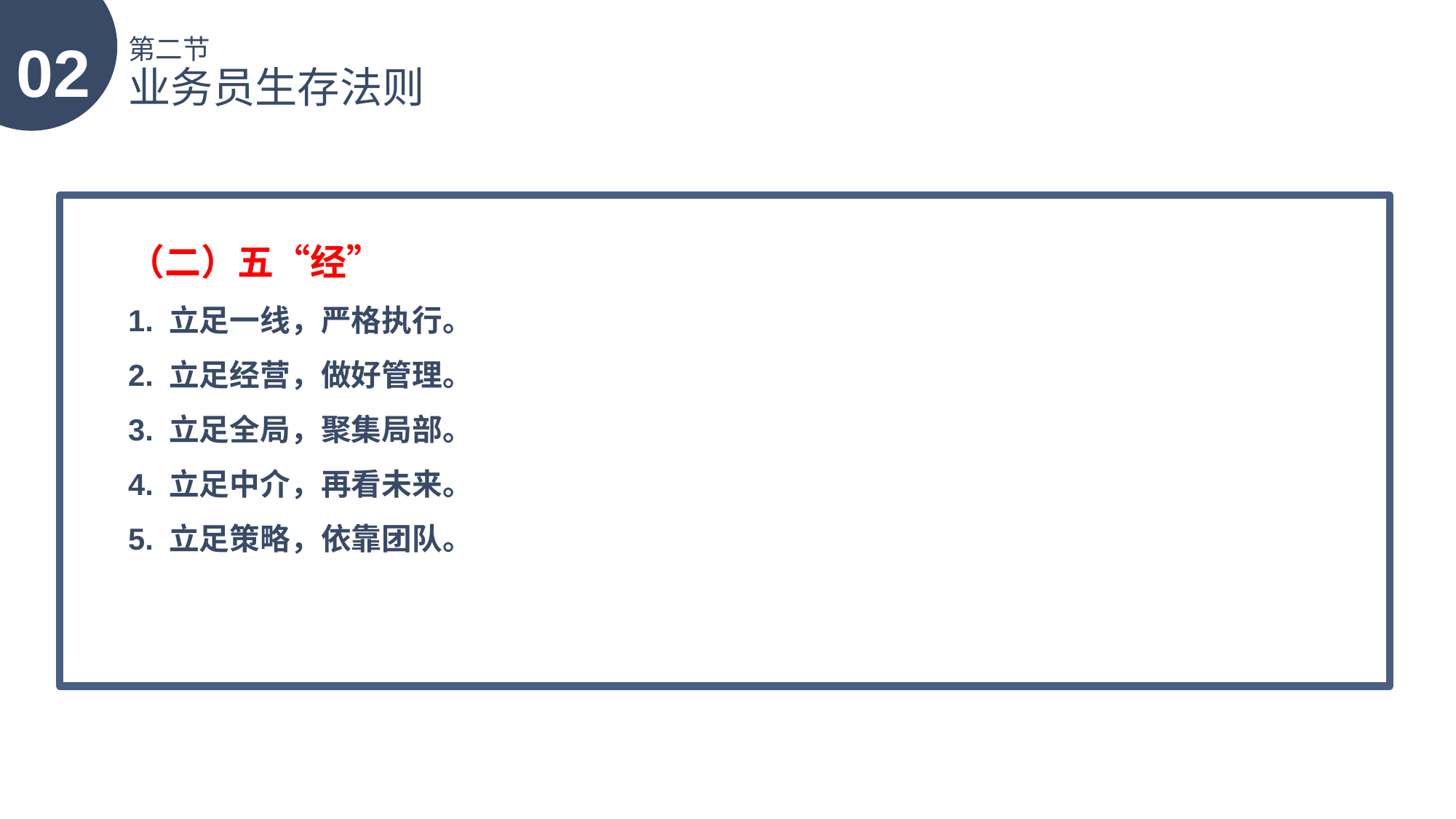

02
第二节
业务员生存法则

（二）五“经”
1. 立足一线，严格执行。
2. 立足经营，做好管理。
3. 立足全局，聚集局部。
4. 立足中介，再看未来。
5. 立足策略，依靠团队。